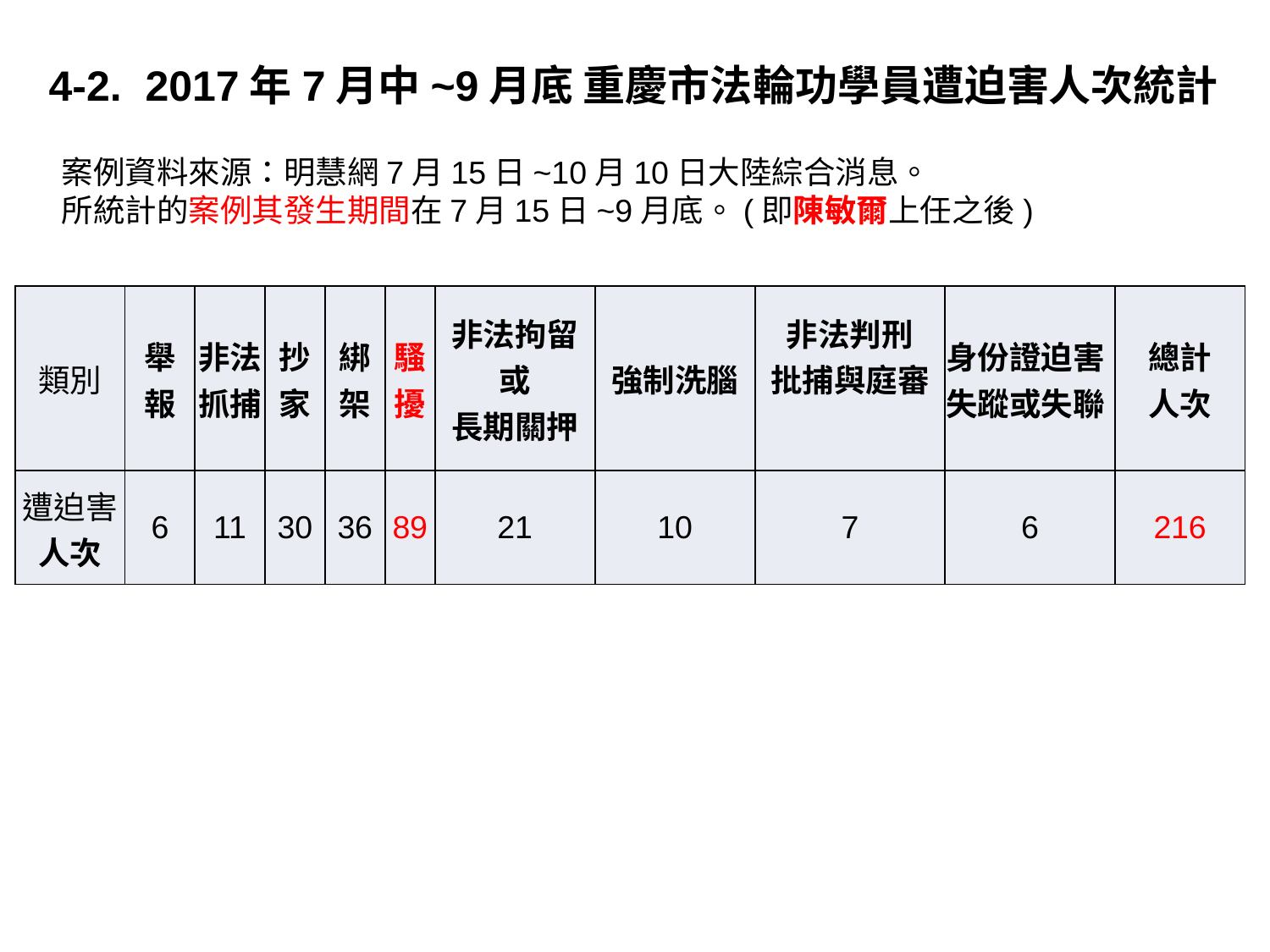

4-2.  2017年7月中~9月底 重慶市法輪功學員遭迫害人次統計
案例資料來源：明慧網7月15日~10月10日大陸綜合消息。
所統計的案例其發生期間在7月15日~9月底。(即陳敏爾上任之後)
| 類別 | 舉 報 | 非法抓捕 | 抄家 | 綁架 | 騷擾 | 非法拘留 或 長期關押 | 強制洗腦 | 非法判刑 批捕與庭審 | 身份證迫害 失蹤或失聯 | 總計 人次 |
| --- | --- | --- | --- | --- | --- | --- | --- | --- | --- | --- |
| 遭迫害人次 | 6 | 11 | 30 | 36 | 89 | 21 | 10 | 7 | 6 | 216 |